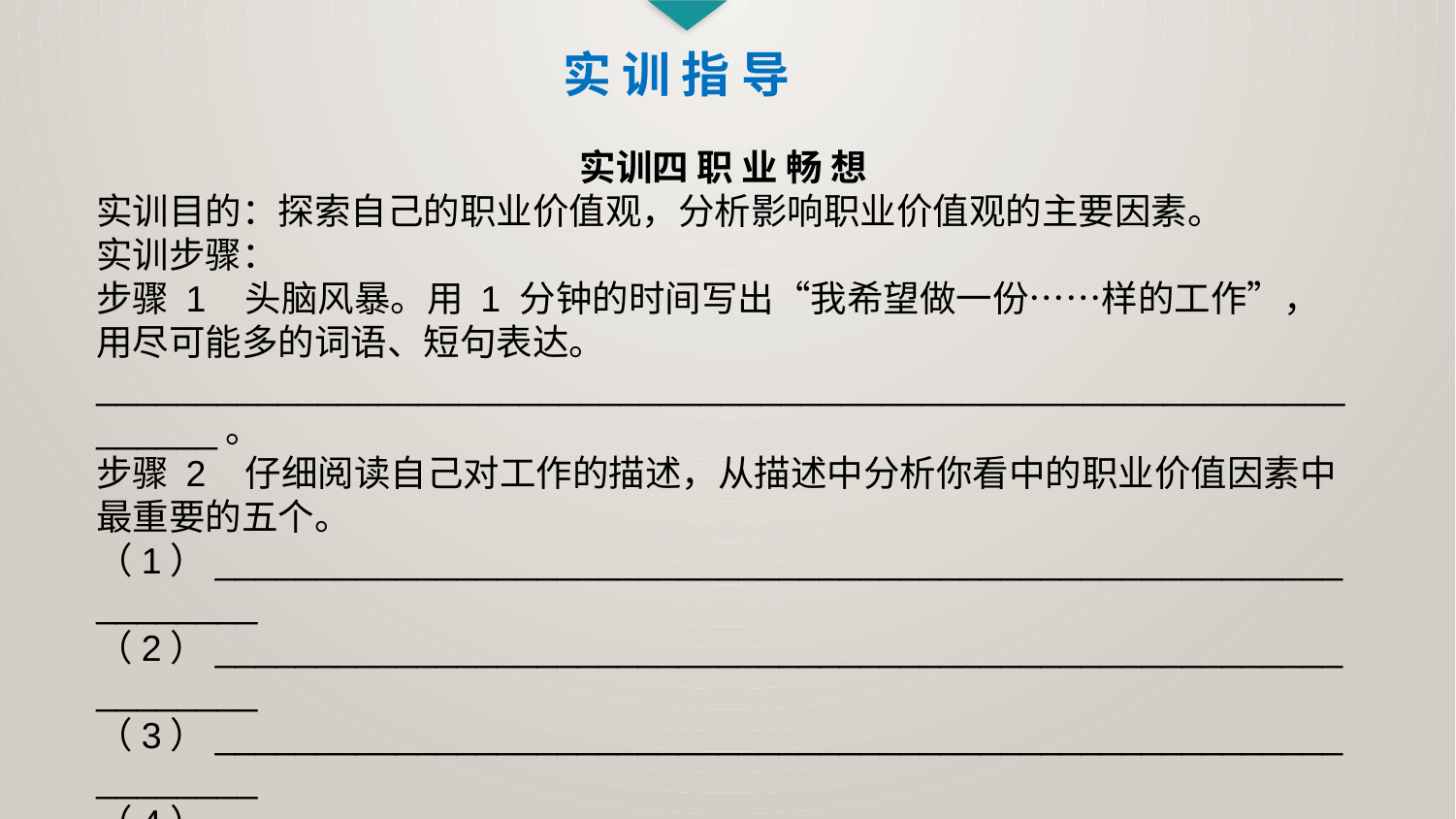

实 训 指 导
实训四 职 业 畅 想
实训目的：探索自己的职业价值观，分析影响职业价值观的主要因素。
实训步骤：
步骤 1   头脑风暴。用 1 分钟的时间写出“我希望做一份……样的工作”，用尽可能多的词语、短句表达。
____________________________________________________________________。
步骤 2   仔细阅读自己对工作的描述，从描述中分析你看中的职业价值因素中最重要的五个。
（1）________________________________________________________________
（2）________________________________________________________________
（3）________________________________________________________________
（4）________________________________________________________________
（5）________________________________________________________________

93